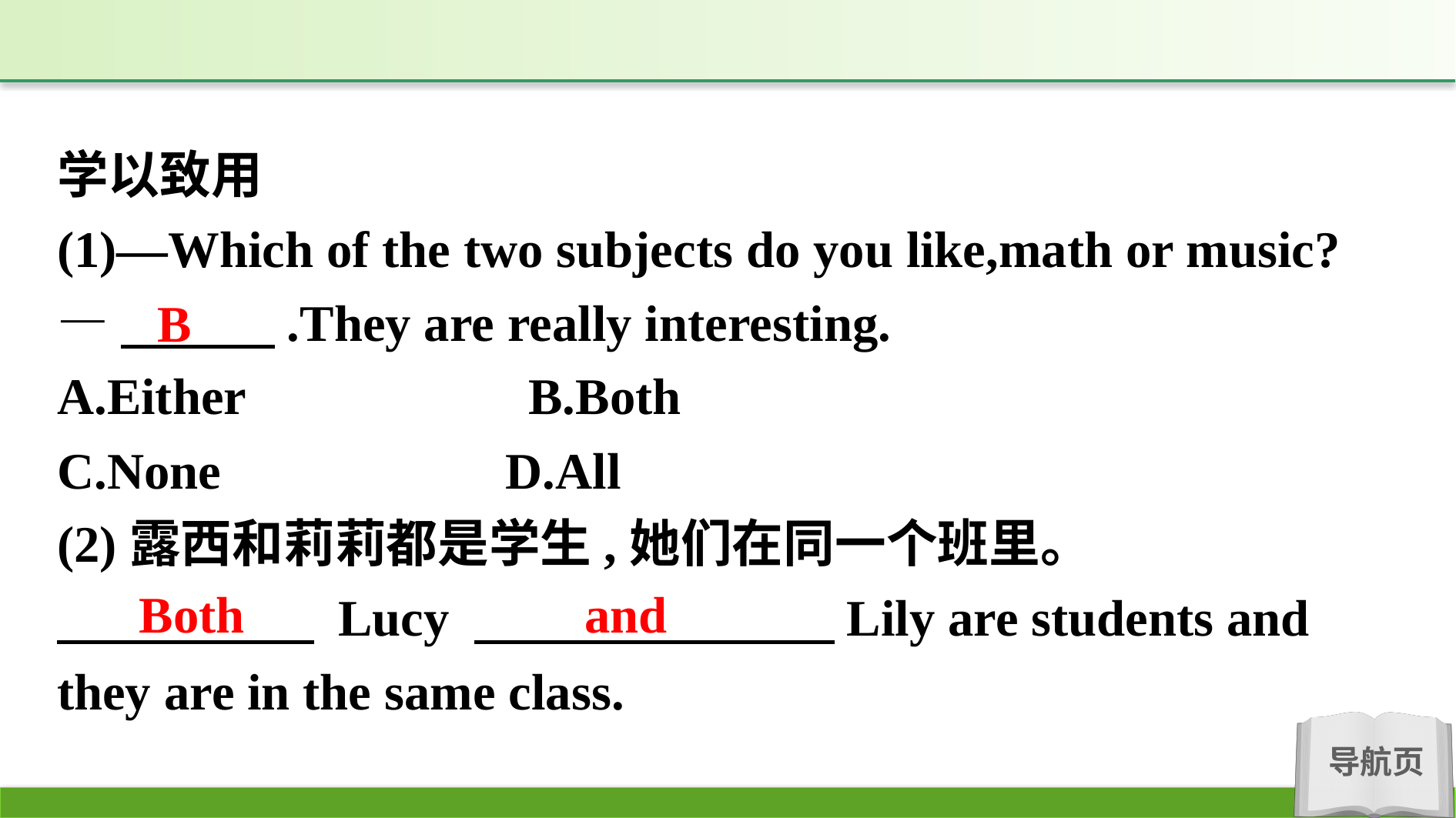

学以致用
(1)—Which of the two subjects do you like,math or music?
—　　　.They are really interesting.
A.Either　　　　　B.Both
C.None		    D.All
(2)露西和莉莉都是学生,她们在同一个班里。
　　　　　 Lucy 　　　　　　　Lily are students and they are in the same class.
B
Both
and